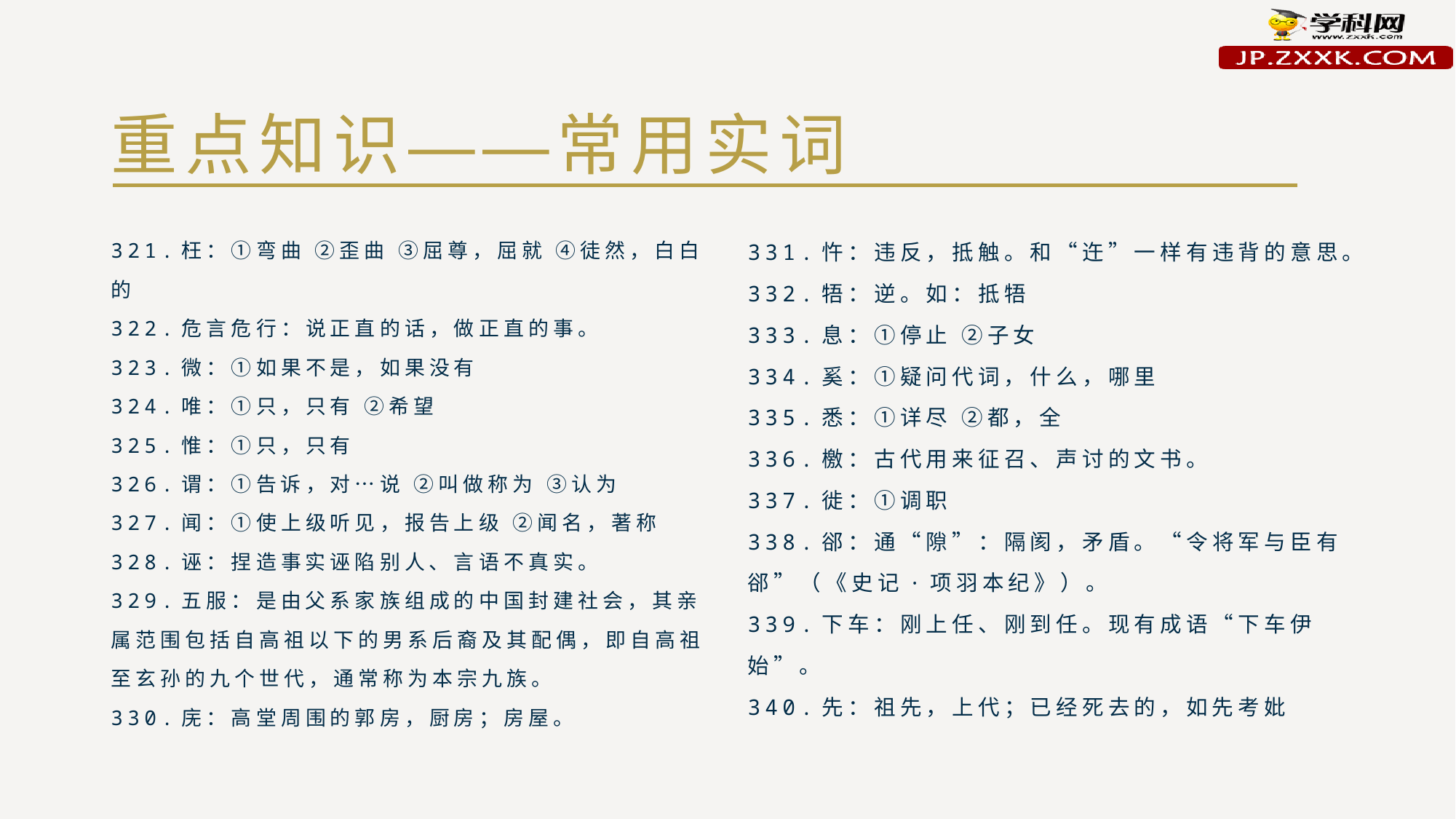

# 重点知识——常用实词
321.枉：①弯曲 ②歪曲 ③屈尊，屈就 ④徒然，白白的
322.危言危行：说正直的话，做正直的事。
323.微：①如果不是，如果没有
324.唯：①只，只有 ②希望
325.惟：①只，只有
326.谓：①告诉，对…说 ②叫做称为 ③认为
327.闻：①使上级听见，报告上级 ②闻名，著称
328.诬：捏造事实诬陷别人、言语不真实。
329.五服：是由父系家族组成的中国封建社会，其亲属范围包括自高祖以下的男系后裔及其配偶，即自高祖至玄孙的九个世代，通常称为本宗九族。
330.庑：高堂周围的郭房，厨房；房屋。
331.忤：违反，抵触。和“迕”一样有违背的意思。
332.牾：逆。如：抵牾
333.息：①停止 ②子女
334.奚：①疑问代词，什么，哪里
335.悉：①详尽 ②都，全
336.檄：古代用来征召、声讨的文书。
337.徙：①调职
338.郤：通“隙”：隔阂，矛盾。“令将军与臣有郤”（《史记·项羽本纪》）。
339.下车：刚上任、刚到任。现有成语“下车伊始”。
340.先：祖先，上代；已经死去的，如先考妣